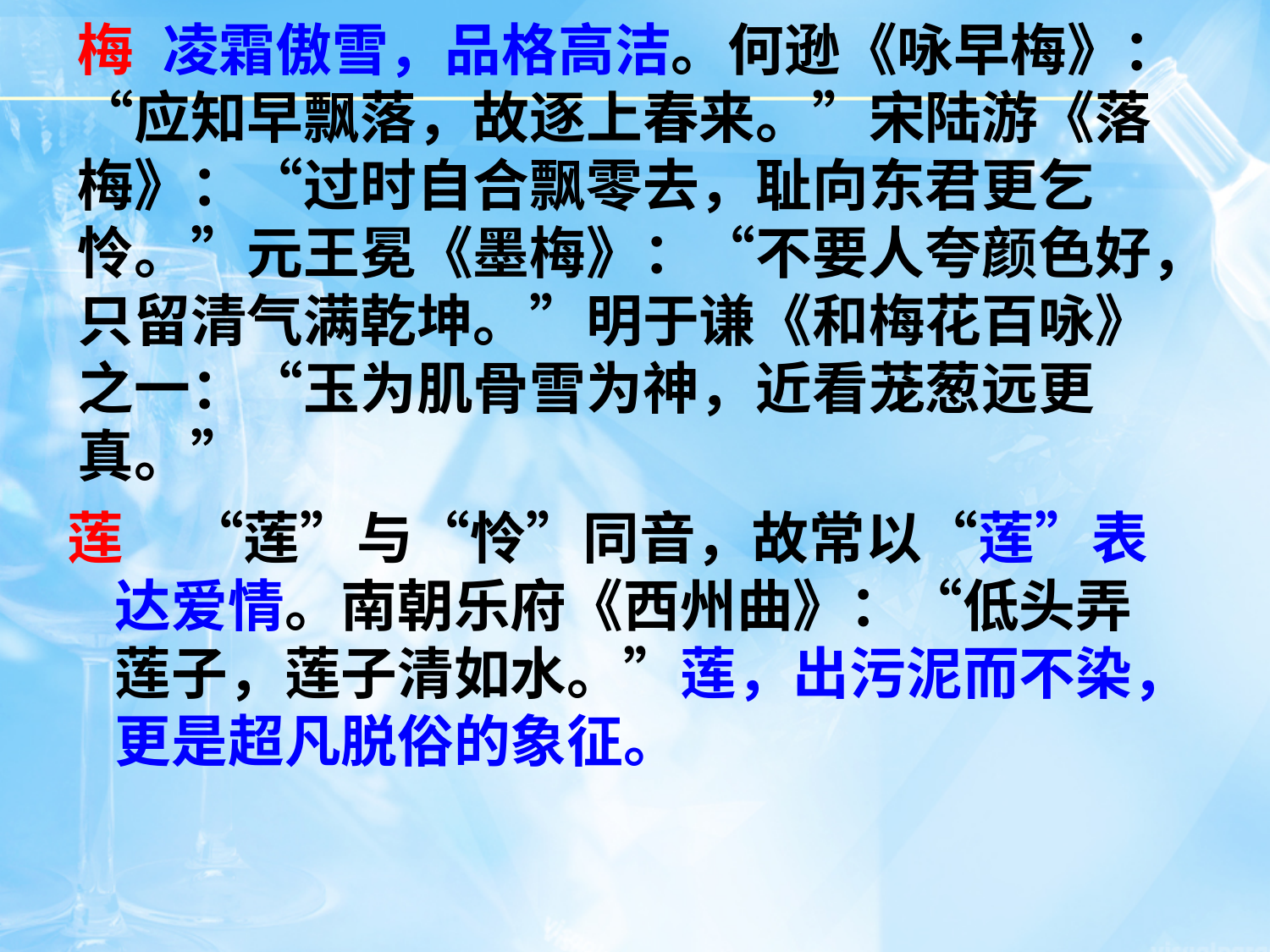

# 梅   凌霜傲雪，品格高洁。何逊《咏早梅》：“应知早飘落，故逐上春来。”宋陆游《落梅》：“过时自合飘零去，耻向东君更乞怜。”元王冕《墨梅》：“不要人夸颜色好，只留清气满乾坤。”明于谦《和梅花百咏》之一：“玉为肌骨雪为神，近看茏葱远更真。”
莲     “莲”与“怜”同音，故常以“莲”表达爱情。南朝乐府《西州曲》：“低头弄莲子，莲子清如水。”莲，出污泥而不染，更是超凡脱俗的象征。